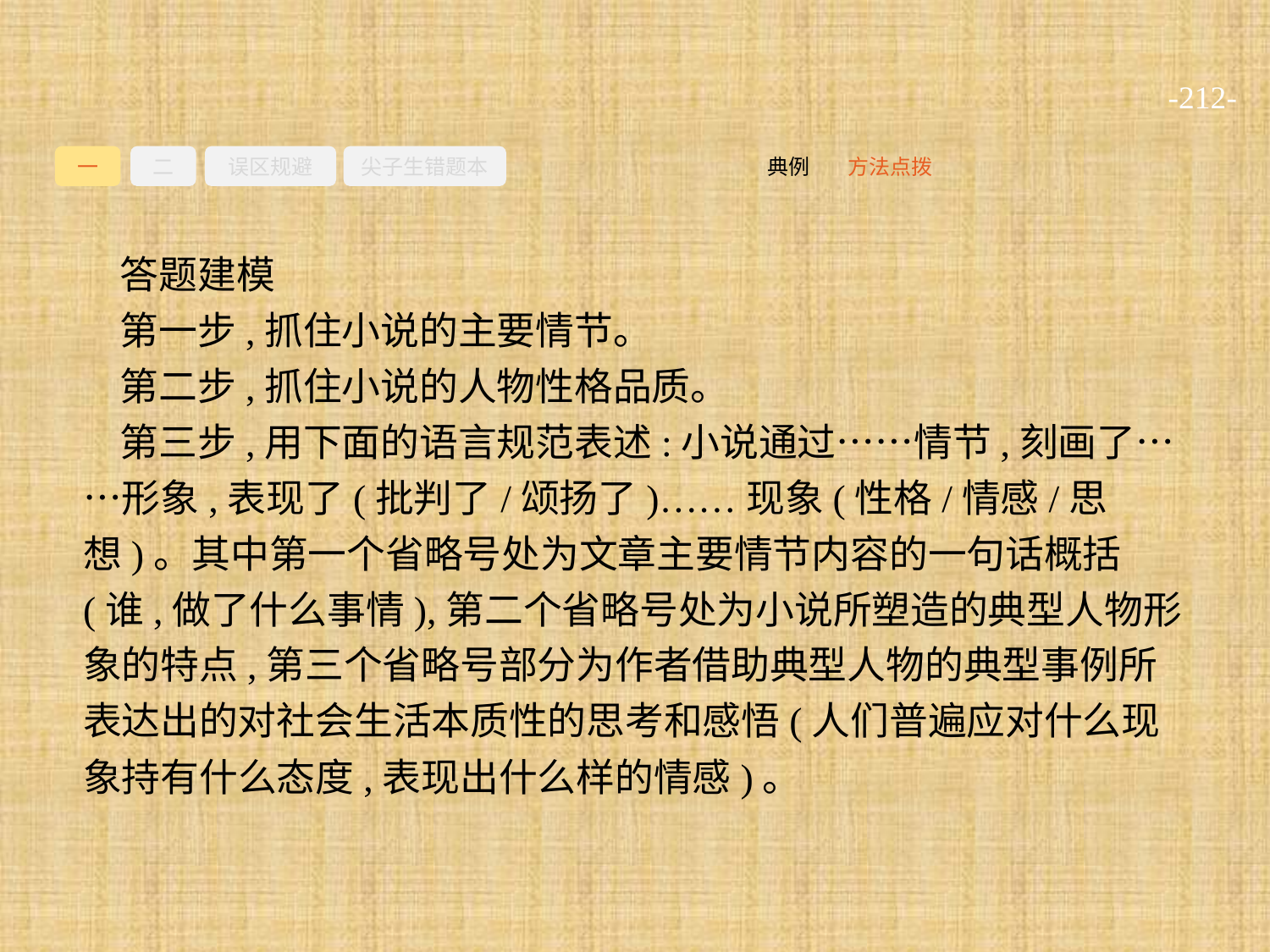

-212-
一
二
误区规避
尖子生错题本
方法点拨
典例
答题建模
第一步,抓住小说的主要情节。
第二步,抓住小说的人物性格品质。
第三步,用下面的语言规范表述:小说通过……情节,刻画了……形象,表现了(批判了/颂扬了)……现象(性格/情感/思想)。其中第一个省略号处为文章主要情节内容的一句话概括(谁,做了什么事情),第二个省略号处为小说所塑造的典型人物形象的特点,第三个省略号部分为作者借助典型人物的典型事例所表达出的对社会生活本质性的思考和感悟(人们普遍应对什么现象持有什么态度,表现出什么样的情感)。